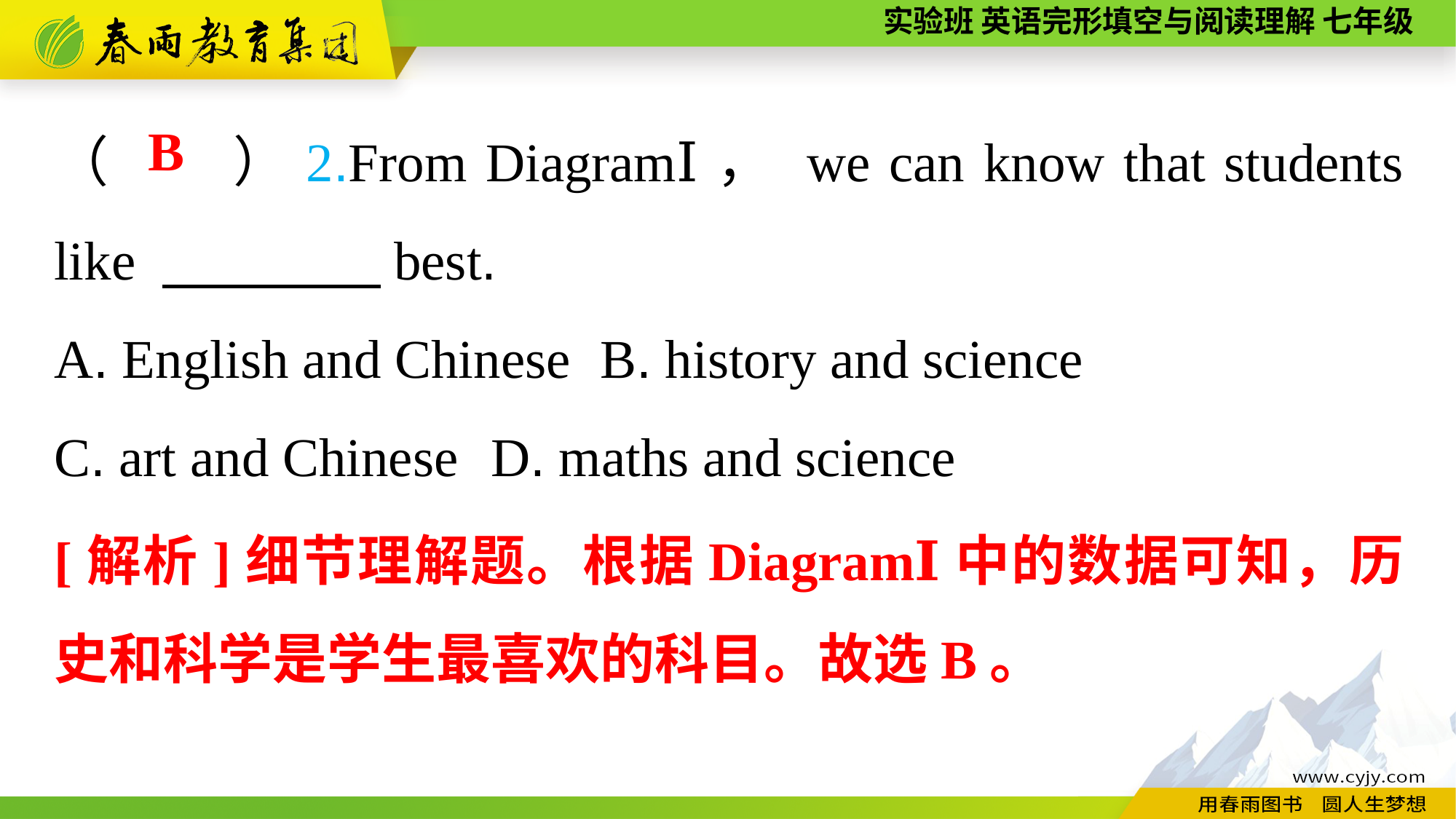

（　　）2.From DiagramⅠ， we can know that students like 　　　　best.
A. English and Chinese	B. history and science
C. art and Chinese	D. maths and science
B
[解析]细节理解题。根据DiagramⅠ中的数据可知，历史和科学是学生最喜欢的科目。故选B。